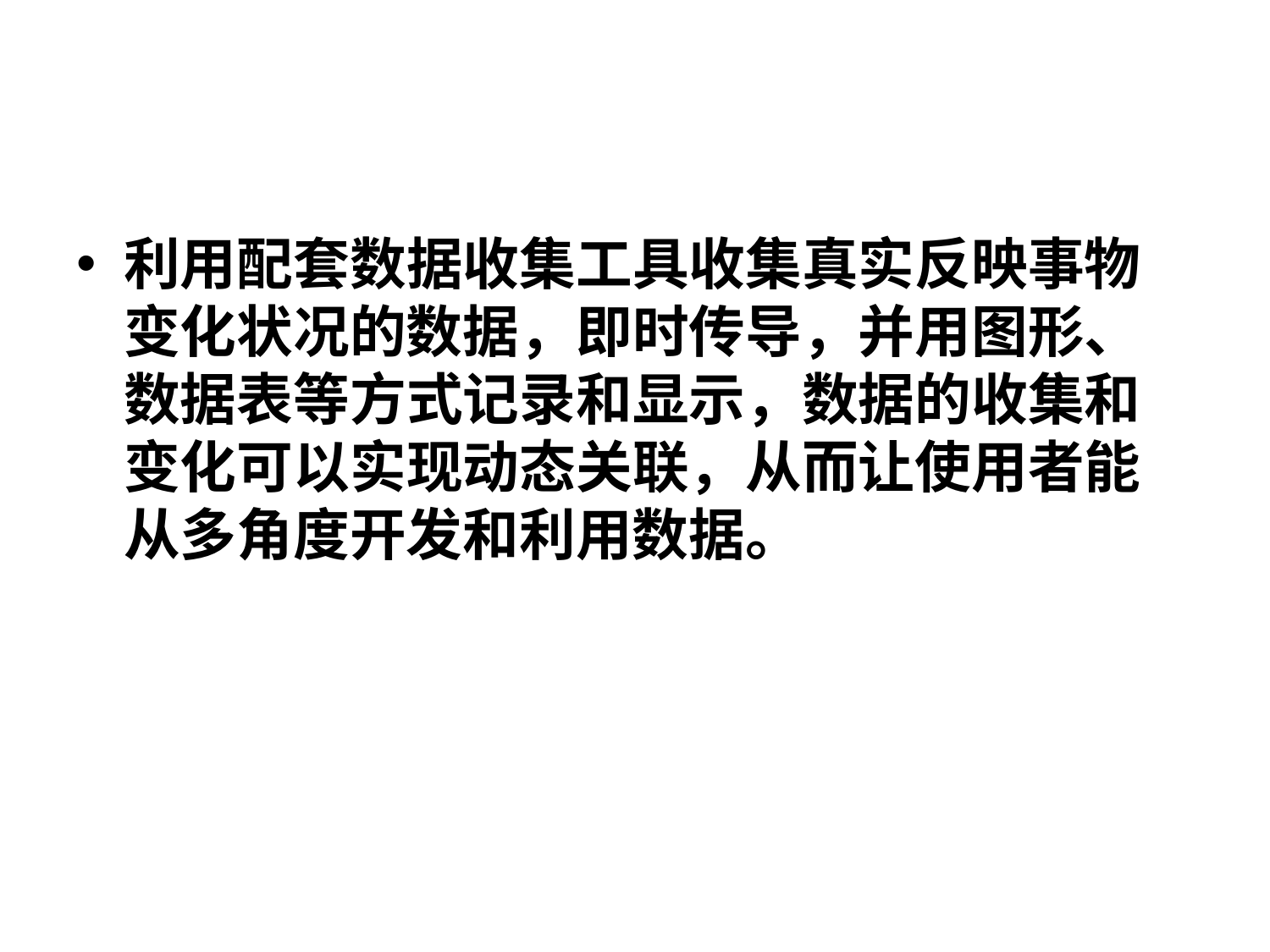

#
利用配套数据收集工具收集真实反映事物变化状况的数据，即时传导，并用图形、数据表等方式记录和显示，数据的收集和变化可以实现动态关联，从而让使用者能从多角度开发和利用数据。